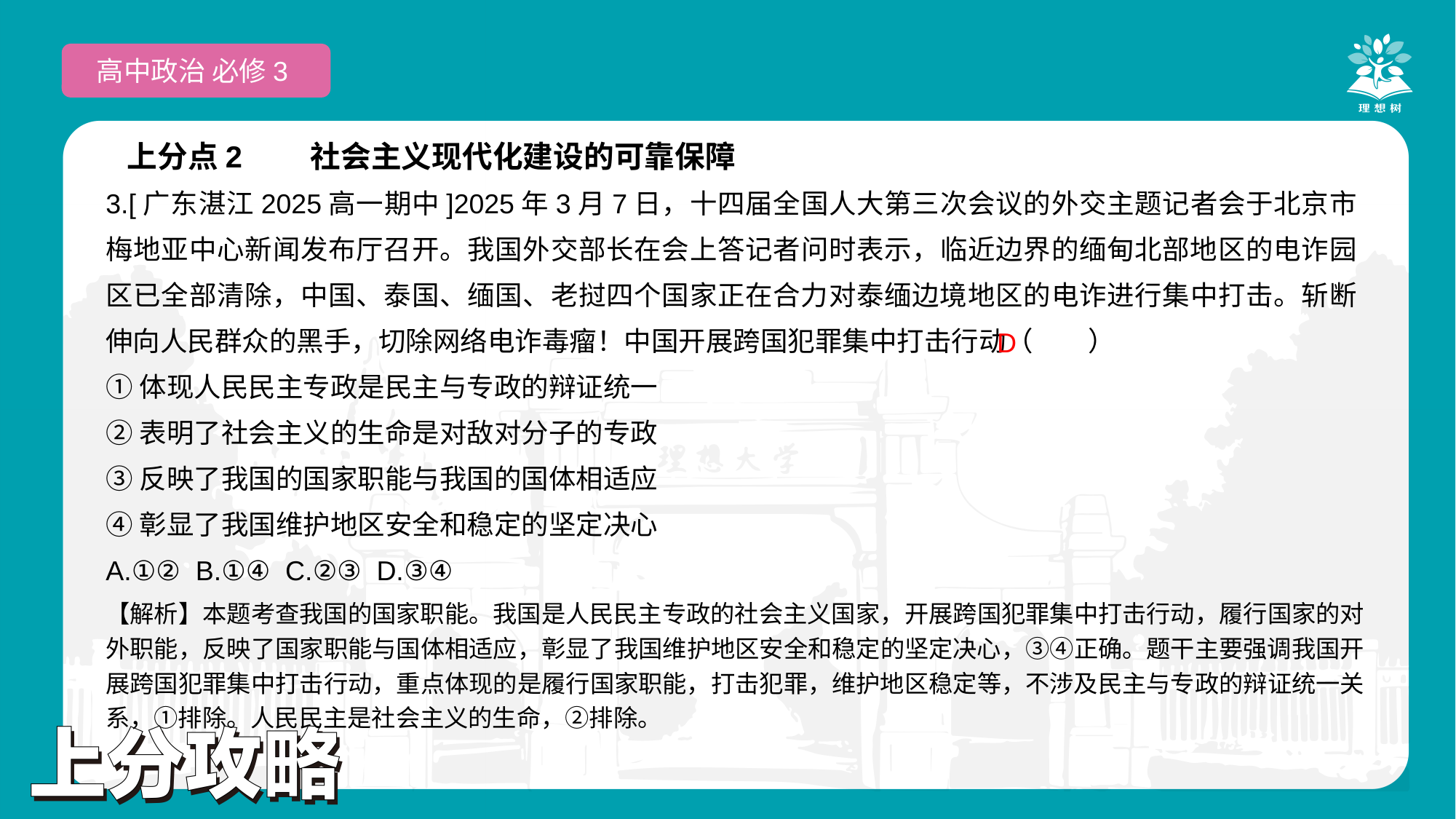

高中政治 必修3
上分点2　　社会主义现代化建设的可靠保障
3.[广东湛江2025高一期中]2025年3月7日，十四届全国人大第三次会议的外交主题记者会于北京市梅地亚中心新闻发布厅召开。我国外交部长在会上答记者问时表示，临近边界的缅甸北部地区的电诈园区已全部清除，中国、泰国、缅国、老挝四个国家正在合力对泰缅边境地区的电诈进行集中打击。斩断伸向人民群众的黑手，切除网络电诈毒瘤！中国开展跨国犯罪集中打击行动（　　）
①体现人民民主专政是民主与专政的辩证统一
②表明了社会主义的生命是对敌对分子的专政
③反映了我国的国家职能与我国的国体相适应
④彰显了我国维护地区安全和稳定的坚定决心
A.①②  B.①④  C.②③  D.③④
 D
【解析】本题考查我国的国家职能。我国是人民民主专政的社会主义国家，开展跨国犯罪集中打击行动，履行国家的对外职能，反映了国家职能与国体相适应，彰显了我国维护地区安全和稳定的坚定决心，③④正确。题干主要强调我国开展跨国犯罪集中打击行动，重点体现的是履行国家职能，打击犯罪，维护地区稳定等，不涉及民主与专政的辩证统一关系，①排除。人民民主是社会主义的生命，②排除。